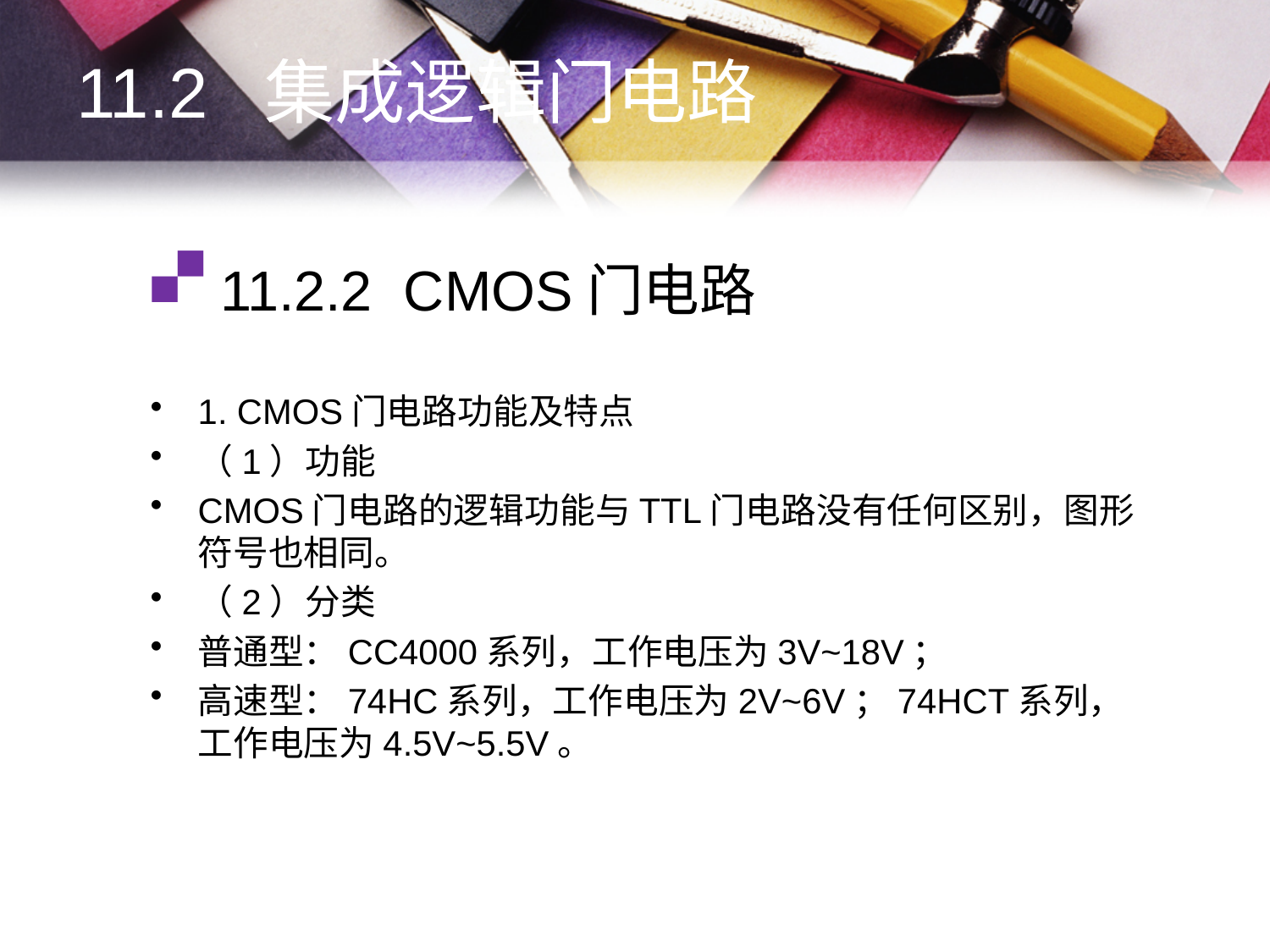

11.2  集成逻辑门电路
# 11.2.2  CMOS门电路
1. CMOS门电路功能及特点
（1）功能
CMOS门电路的逻辑功能与TTL门电路没有任何区别，图形符号也相同。
（2）分类
普通型：CC4000系列，工作电压为3V~18V；
高速型：74HC系列，工作电压为2V~6V；74HCT系列，工作电压为4.5V~5.5V。